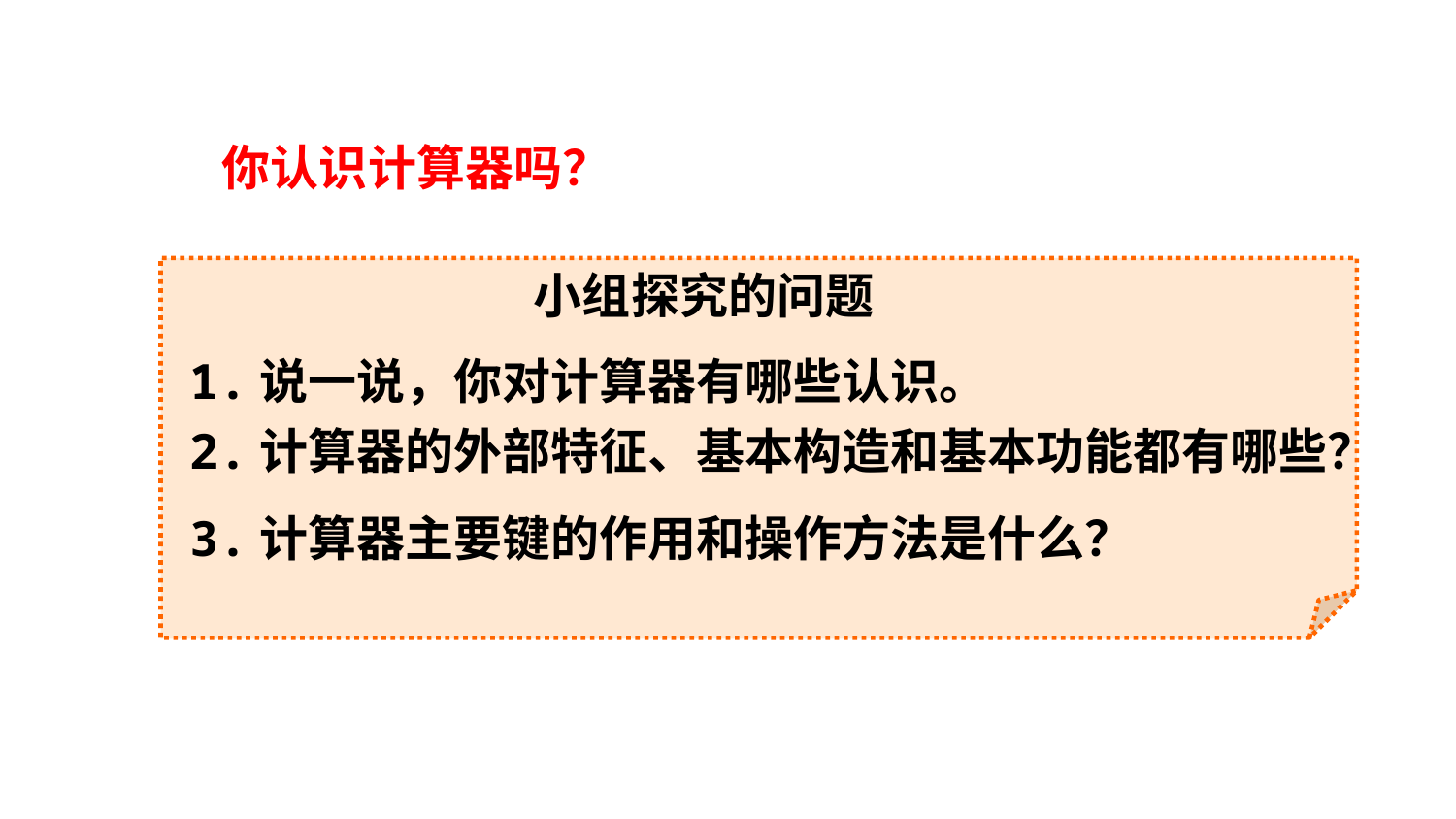

你认识计算器吗？
小组探究的问题

1.说一说，你对计算器有哪些认识。
2.计算器的外部特征、基本构造和基本功能都有哪些？
3.计算器主要键的作用和操作方法是什么？